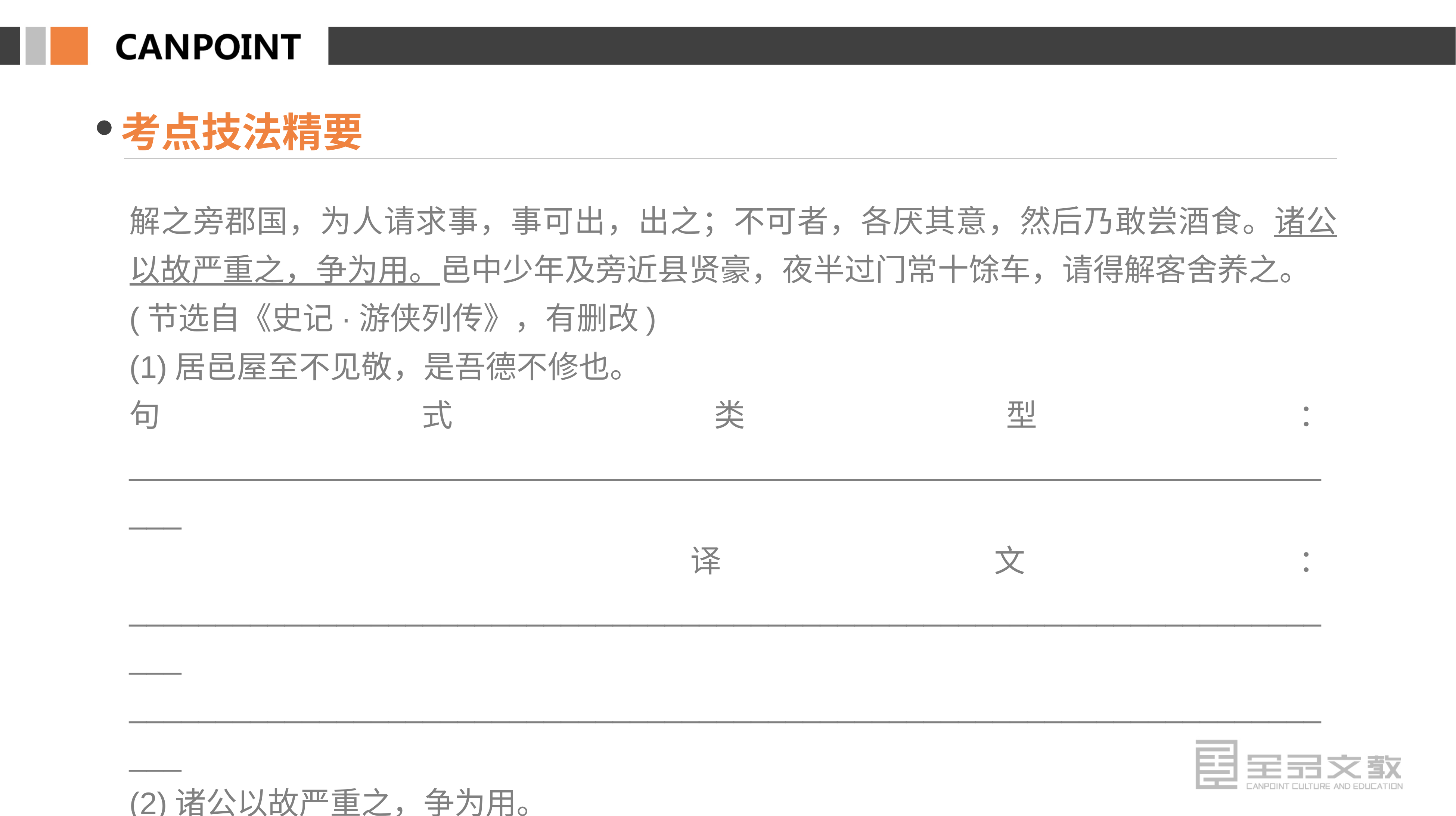

考点技法精要

解之旁郡国，为人请求事，事可出，出之；不可者，各厌其意，然后乃敢尝酒食。诸公以故严重之，争为用。邑中少年及旁近县贤豪，夜半过门常十馀车，请得解客舍养之。
(节选自《史记·游侠列传》，有删改)
(1)居邑屋至不见敬，是吾德不修也。
句式类型：________________________________________________________________________
 译文：________________________________________________________________________
________________________________________________________________________
(2)诸公以故严重之，争为用。
句式类型：________________________________________________________________________
译文：________________________________________________________________________